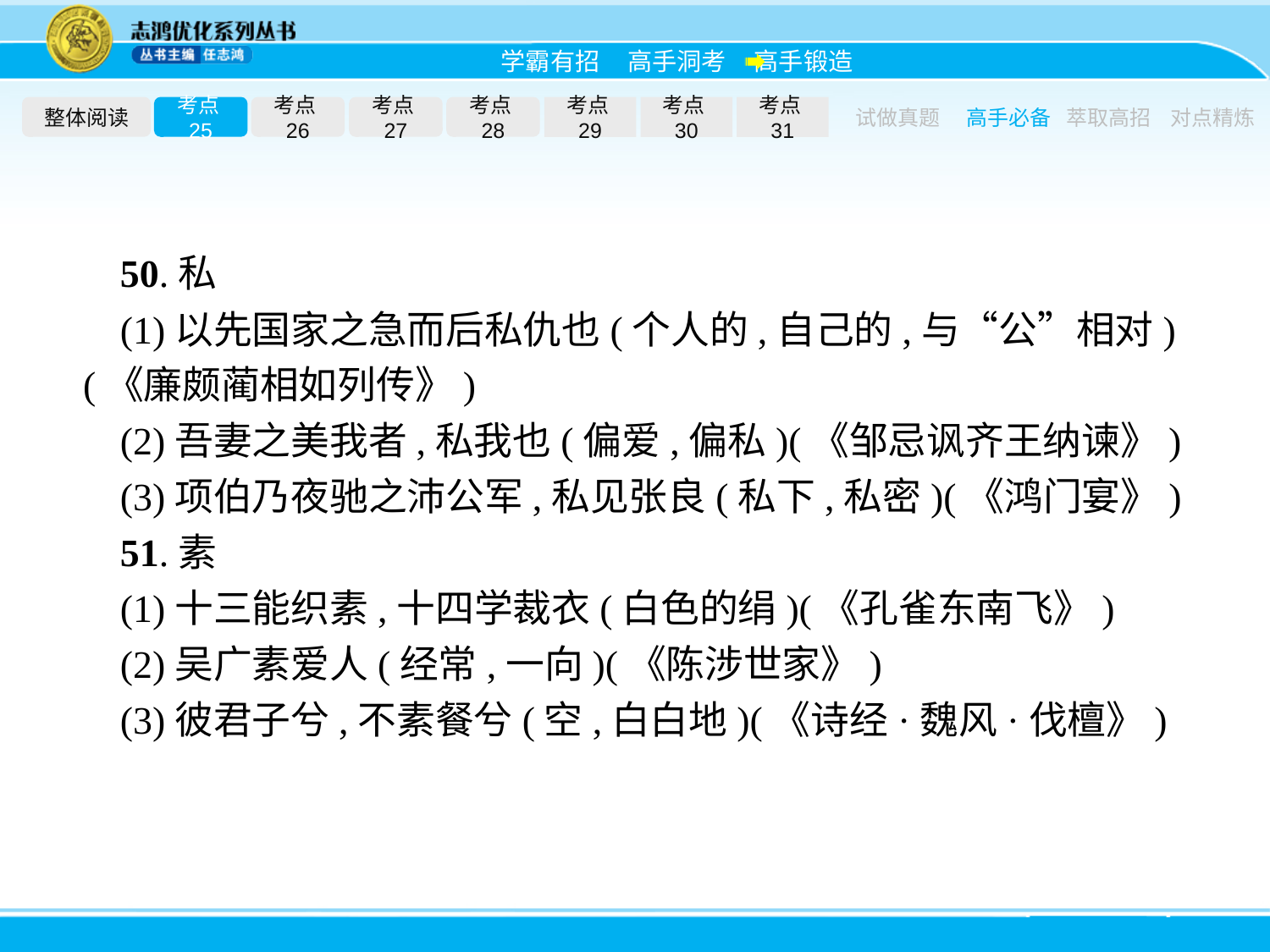

整体阅读
考点25
考点26
考点27
考点28
考点29
考点30
考点31
试做真题
高手必备
萃取高招
对点精炼
50.私
(1)以先国家之急而后私仇也(个人的,自己的,与“公”相对)(《廉颇蔺相如列传》)
(2)吾妻之美我者,私我也(偏爱,偏私)(《邹忌讽齐王纳谏》)
(3)项伯乃夜驰之沛公军,私见张良(私下,私密)(《鸿门宴》)
51.素
(1)十三能织素,十四学裁衣(白色的绢)(《孔雀东南飞》)
(2)吴广素爱人(经常,一向)(《陈涉世家》)
(3)彼君子兮,不素餐兮(空,白白地)(《诗经·魏风·伐檀》)